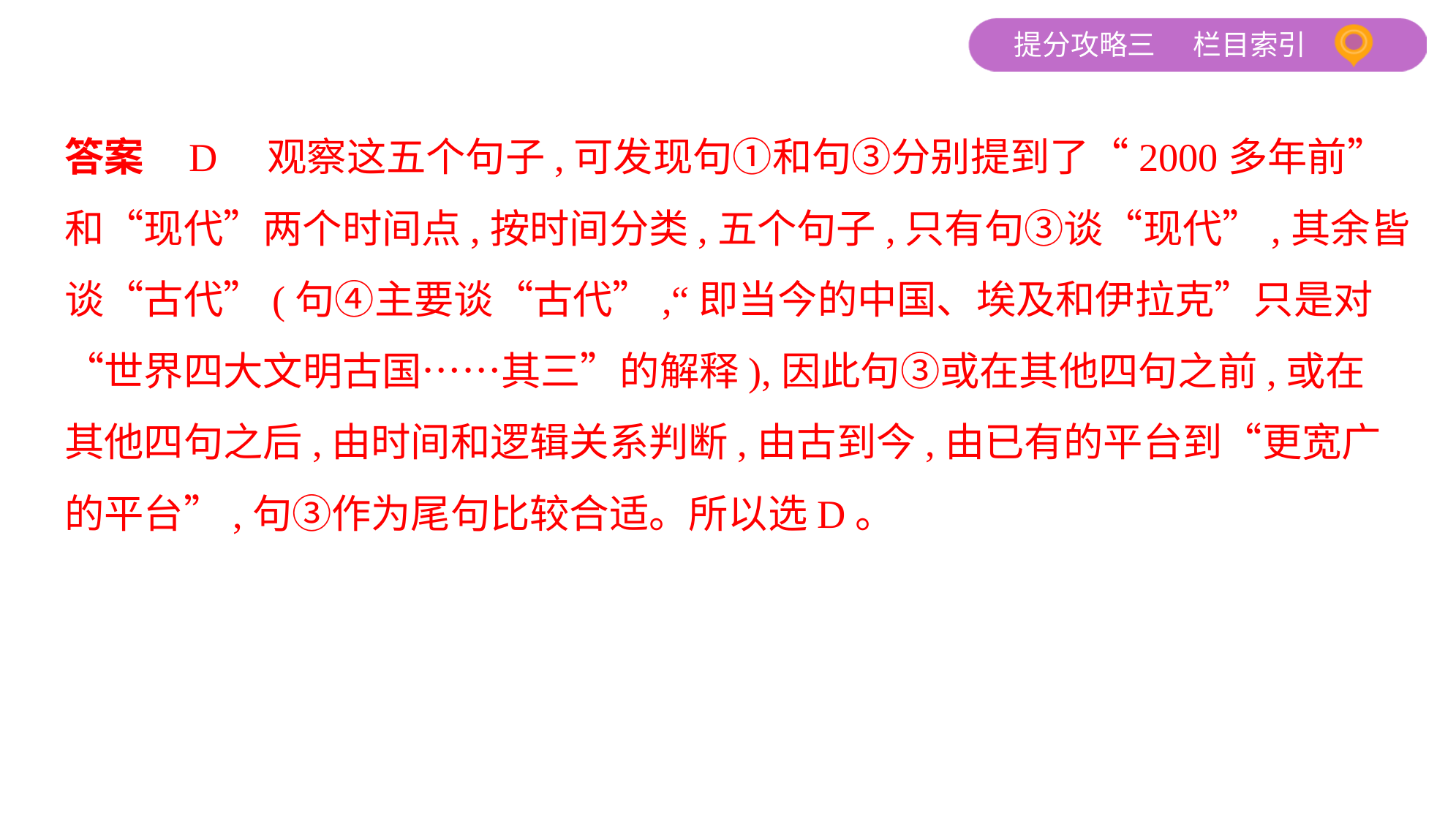

答案    D　观察这五个句子,可发现句①和句③分别提到了“2000多年前”
和“现代”两个时间点,按时间分类,五个句子,只有句③谈“现代”,其余皆
谈“古代”(句④主要谈“古代”,“即当今的中国、埃及和伊拉克”只是对
“世界四大文明古国……其三”的解释),因此句③或在其他四句之前,或在
其他四句之后,由时间和逻辑关系判断,由古到今,由已有的平台到“更宽广
的平台”,句③作为尾句比较合适。所以选D。